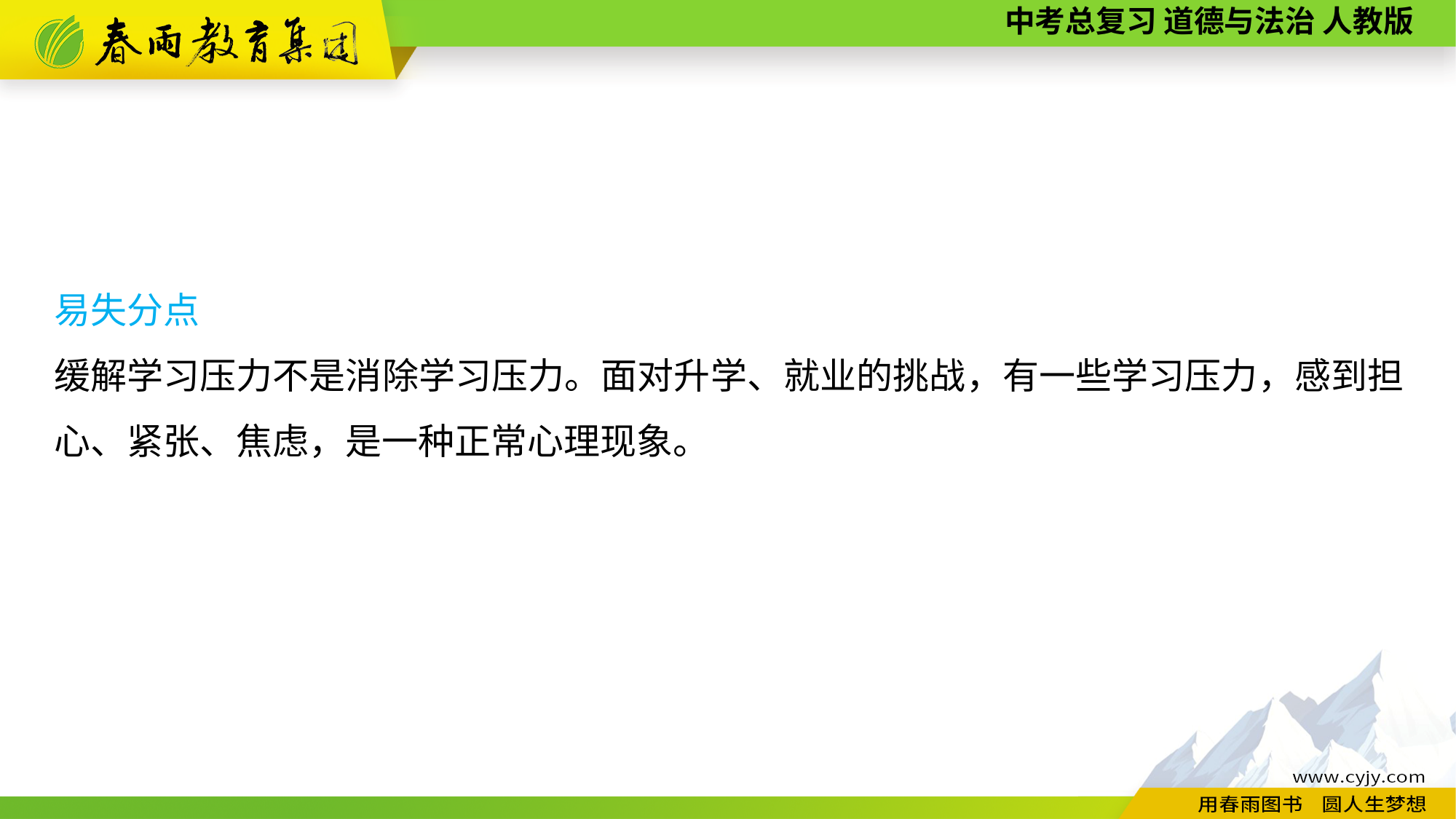

易失分点
缓解学习压力不是消除学习压力。面对升学、就业的挑战，有一些学习压力，感到担心、紧张、焦虑，是一种正常心理现象。